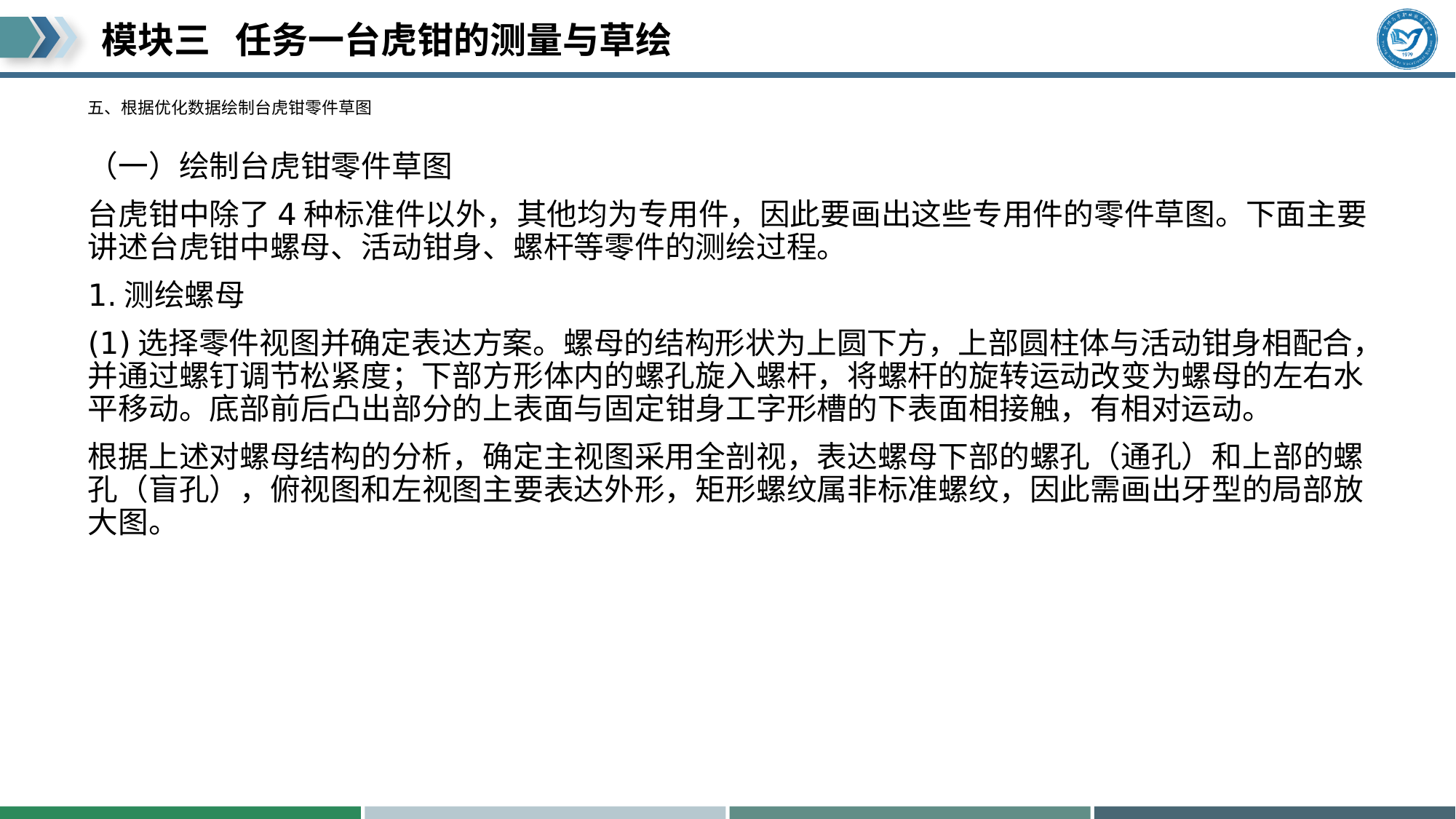

# 五、根据优化数据绘制台虎钳零件草图
（一）绘制台虎钳零件草图
台虎钳中除了4种标准件以外，其他均为专用件，因此要画出这些专用件的零件草图。下面主要讲述台虎钳中螺母、活动钳身、螺杆等零件的测绘过程。
1.测绘螺母
(1)选择零件视图并确定表达方案。螺母的结构形状为上圆下方，上部圆柱体与活动钳身相配合，并通过螺钉调节松紧度；下部方形体内的螺孔旋入螺杆，将螺杆的旋转运动改变为螺母的左右水平移动。底部前后凸出部分的上表面与固定钳身工字形槽的下表面相接触，有相对运动。
根据上述对螺母结构的分析，确定主视图采用全剖视，表达螺母下部的螺孔（通孔）和上部的螺孔（盲孔），俯视图和左视图主要表达外形，矩形螺纹属非标准螺纹，因此需画出牙型的局部放大图。